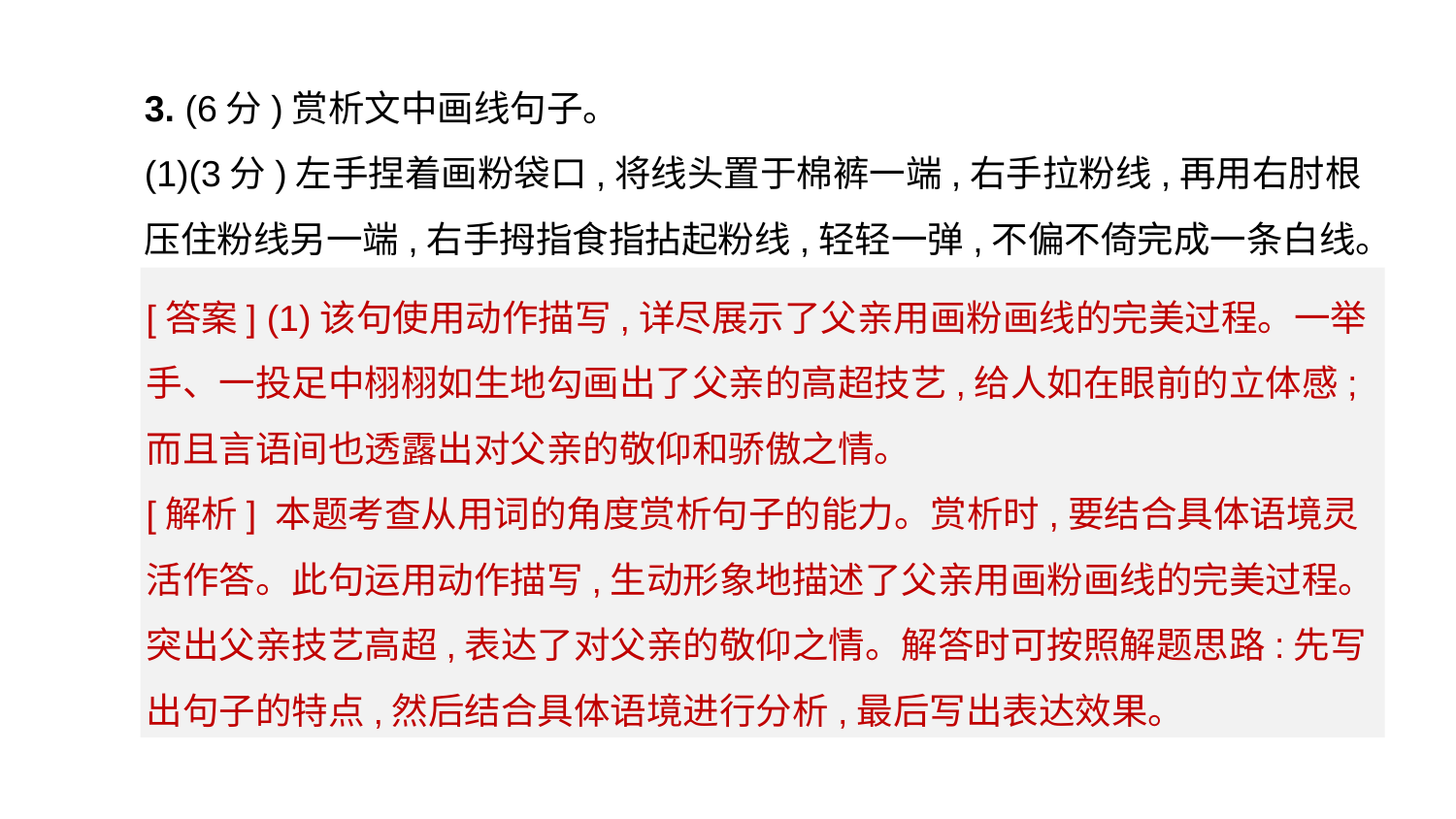

3. (6分)赏析文中画线句子。
(1)(3分)左手捏着画粉袋口,将线头置于棉裤一端,右手拉粉线,再用右肘根压住粉线另一端,右手拇指食指拈起粉线,轻轻一弹,不偏不倚完成一条白线。
[答案] (1)该句使用动作描写,详尽展示了父亲用画粉画线的完美过程。一举手、一投足中栩栩如生地勾画出了父亲的高超技艺,给人如在眼前的立体感;而且言语间也透露出对父亲的敬仰和骄傲之情。
[解析] 本题考查从用词的角度赏析句子的能力。赏析时,要结合具体语境灵活作答。此句运用动作描写,生动形象地描述了父亲用画粉画线的完美过程。突出父亲技艺高超,表达了对父亲的敬仰之情。解答时可按照解题思路:先写出句子的特点,然后结合具体语境进行分析,最后写出表达效果。